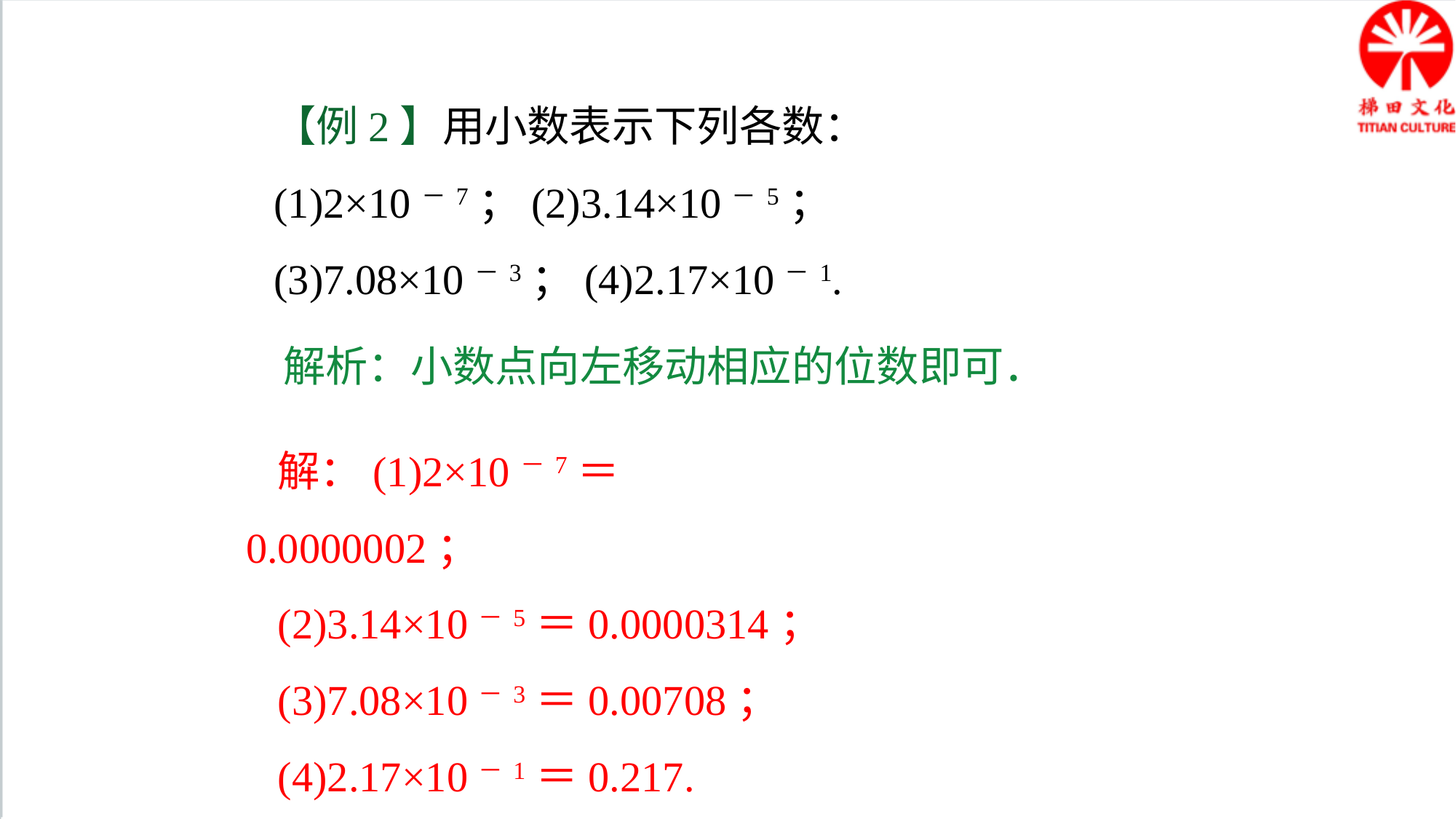

【例2】用小数表示下列各数：
(1)2×10－7；(2)3.14×10－5；
(3)7.08×10－3；(4)2.17×10－1.
解析：小数点向左移动相应的位数即可．
解：(1)2×10－7＝0.0000002；
(2)3.14×10－5＝0.0000314；
(3)7.08×10－3＝0.00708；
(4)2.17×10－1＝0.217.